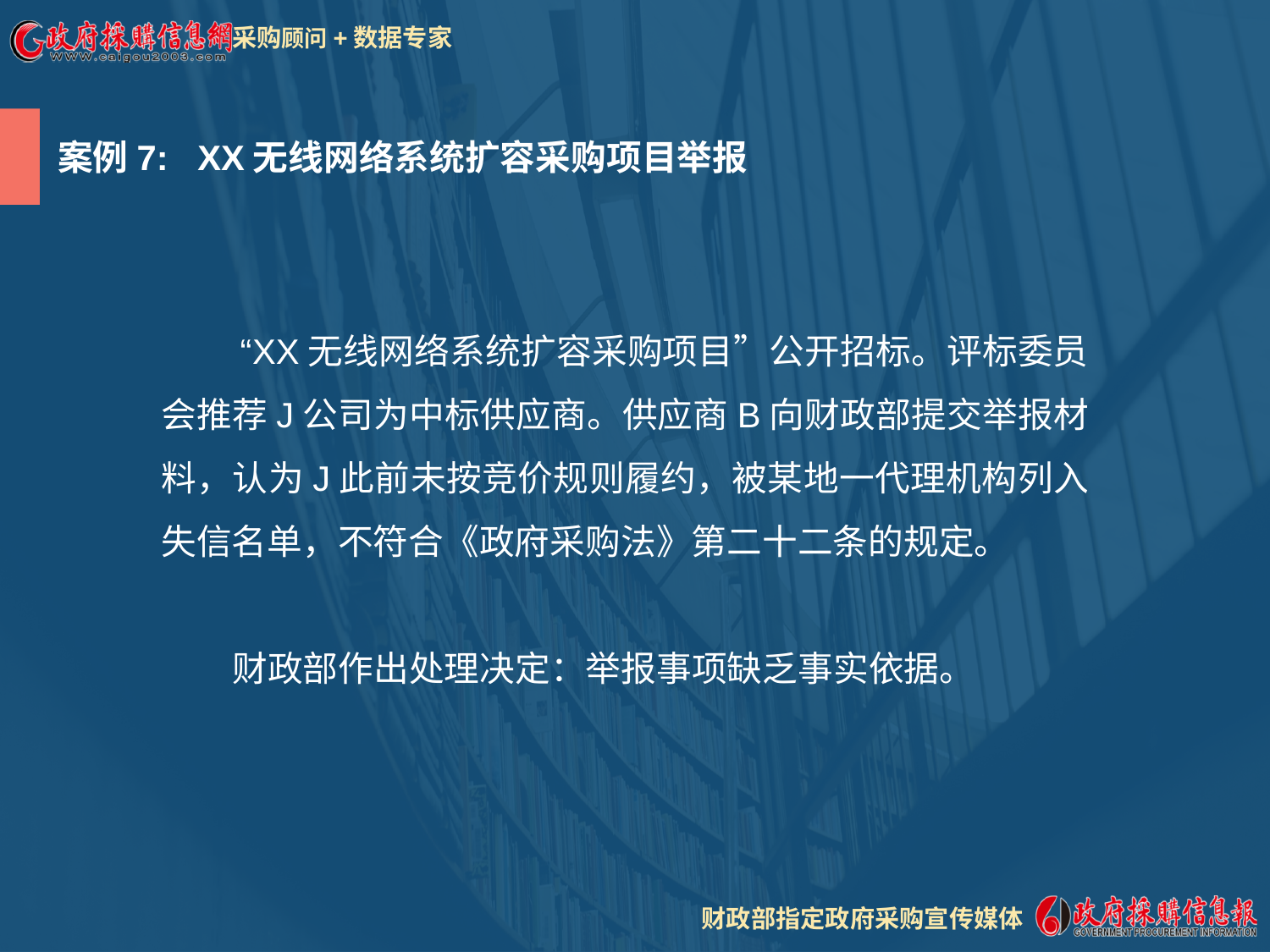

案例7:   XX无线网络系统扩容采购项目举报
        “XX无线网络系统扩容采购项目”公开招标。评标委员会推荐J公司为中标供应商。供应商B向财政部提交举报材料，认为J此前未按竞价规则履约，被某地一代理机构列入失信名单，不符合《政府采购法》第二十二条的规定。

        财政部作出处理决定：举报事项缺乏事实依据。